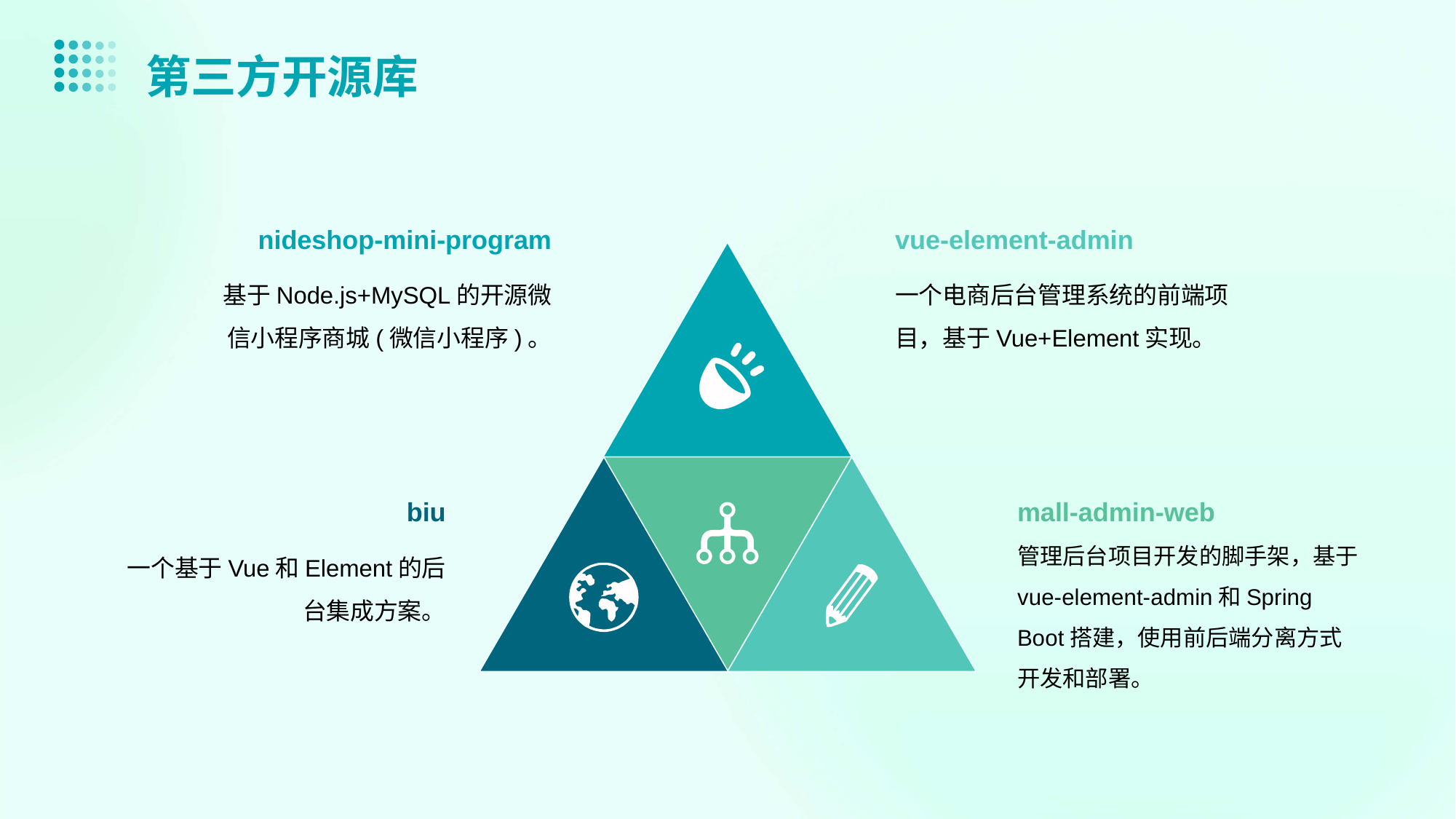

第三方开源库

nideshop-mini-program
vue-element-admin

基于Node.js+MySQL的开源微信小程序商城(微信小程序)。
一个电商后台管理系统的前端项目，基于Vue+Element实现。

biu
mall-admin-web

管理后台项目开发的脚手架，基于vue-element-admin和Spring Boot搭建，使用前后端分离方式开发和部署。
一个基于Vue和Element的后台集成方案。